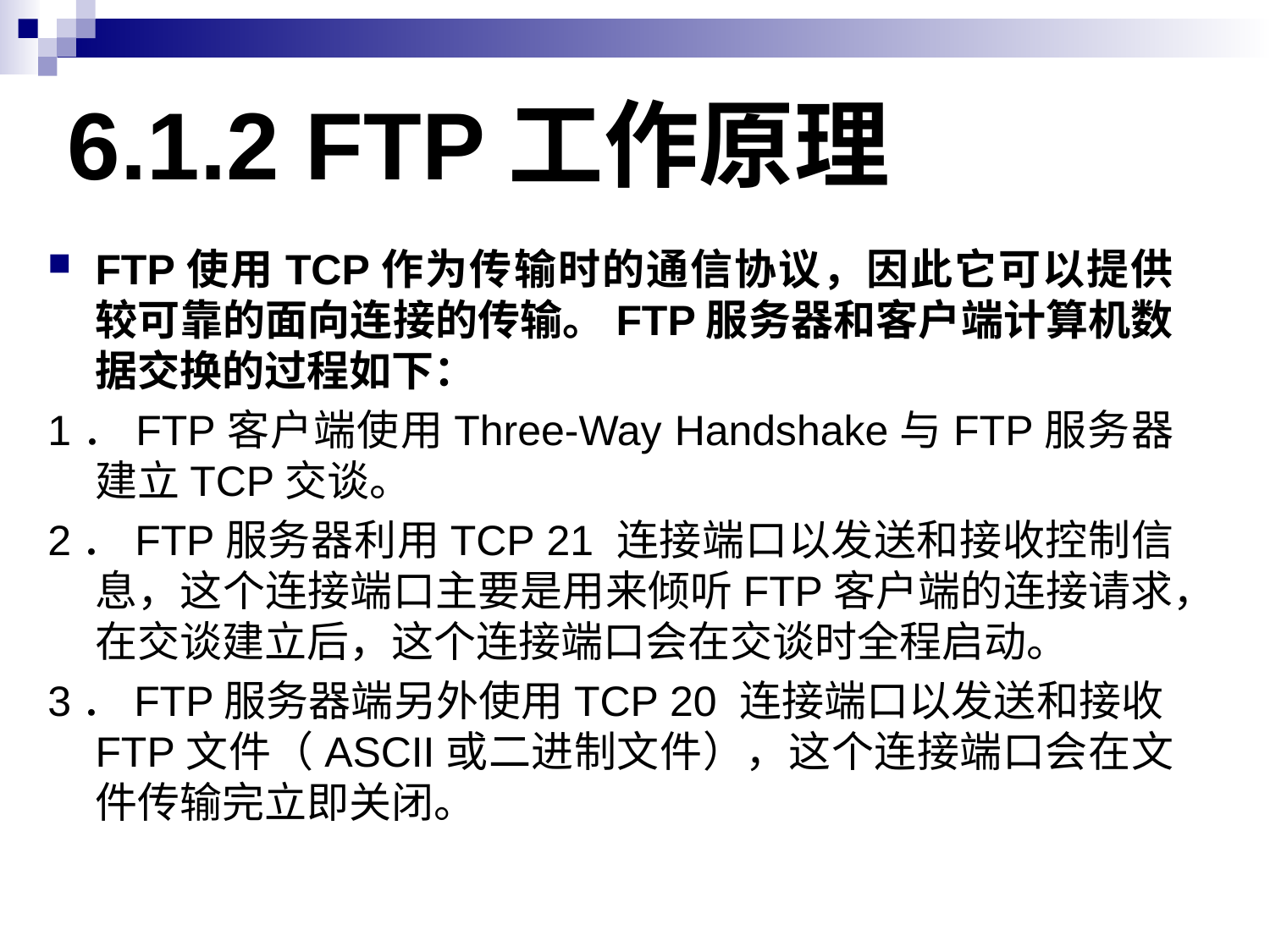

# 6.1.2 FTP工作原理
FTP使用TCP作为传输时的通信协议，因此它可以提供较可靠的面向连接的传输。FTP服务器和客户端计算机数据交换的过程如下：
1．FTP客户端使用Three-Way Handshake与FTP服务器建立TCP交谈。
2．FTP服务器利用TCP 21 连接端口以发送和接收控制信息，这个连接端口主要是用来倾听FTP客户端的连接请求，在交谈建立后，这个连接端口会在交谈时全程启动。
3．FTP服务器端另外使用TCP 20 连接端口以发送和接收FTP文件（ASCII或二进制文件），这个连接端口会在文件传输完立即关闭。